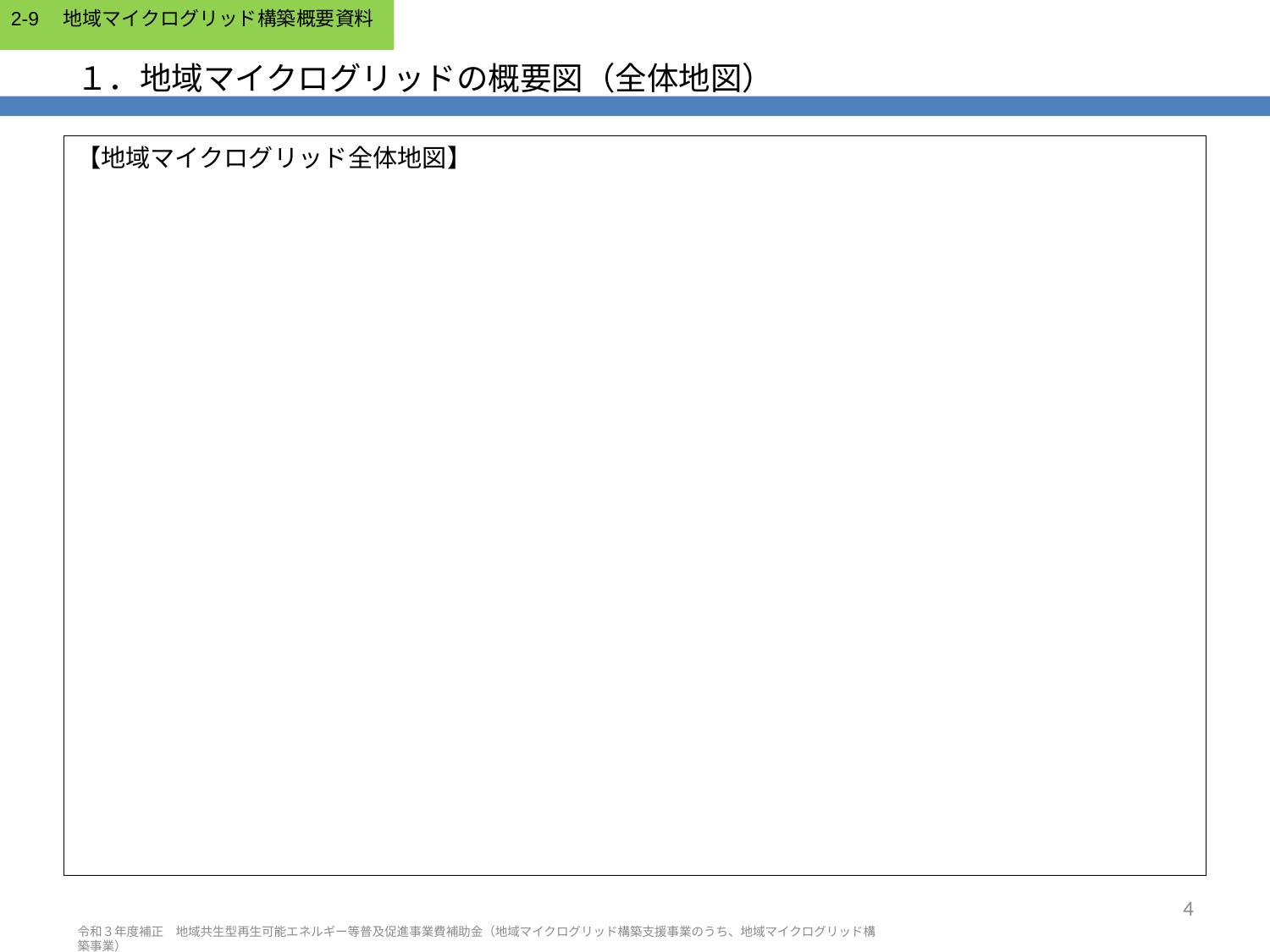

# １．地域マイクログリッドの概要図（全体地図）
【地域マイクログリッド全体地図】

4